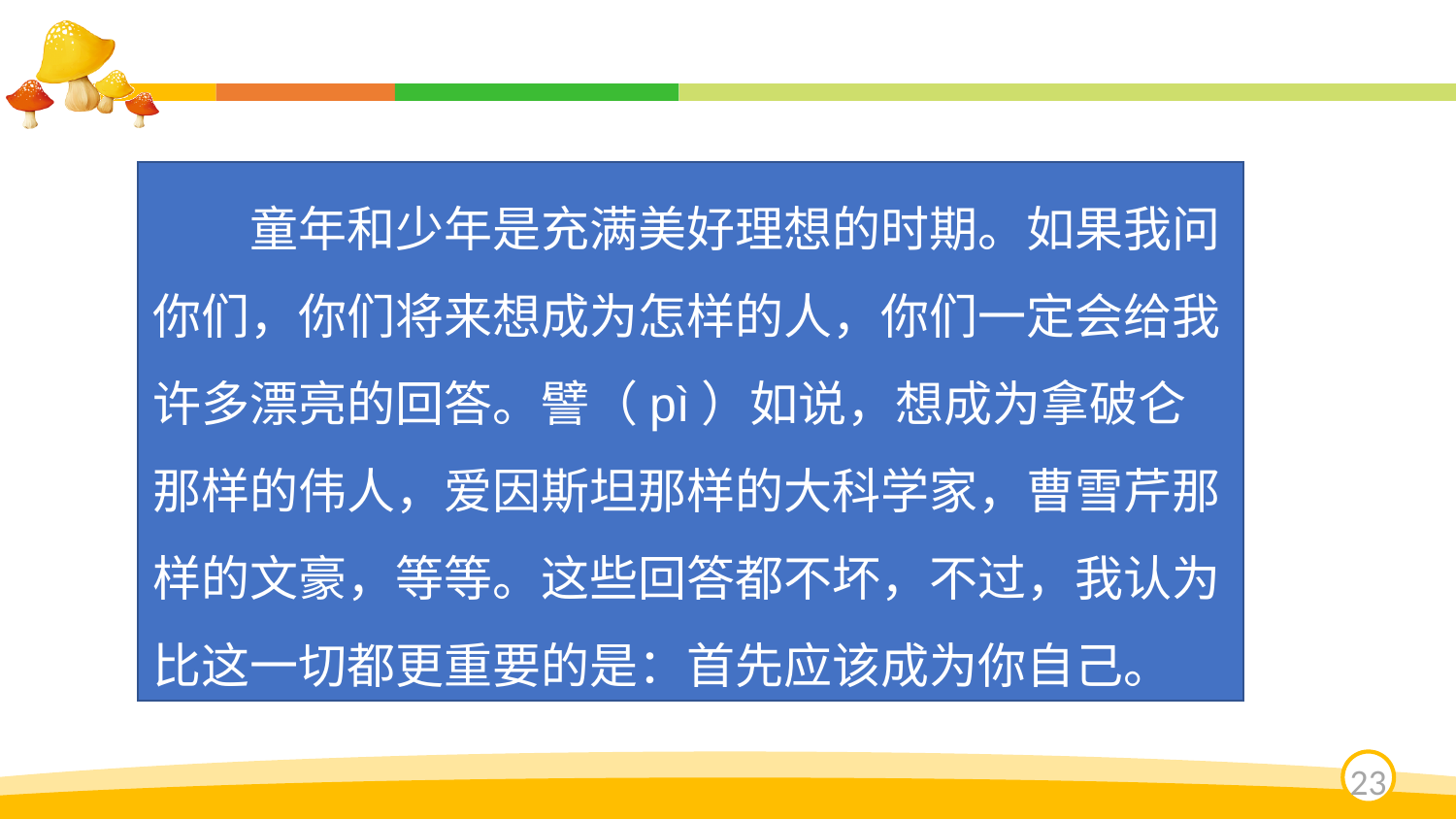

童年和少年是充满美好理想的时期。如果我问你们，你们将来想成为怎样的人，你们一定会给我许多漂亮的回答。譬（pì）如说，想成为拿破仑那样的伟人，爱因斯坦那样的大科学家，曹雪芹那样的文豪，等等。这些回答都不坏，不过，我认为比这一切都更重要的是：首先应该成为你自己。